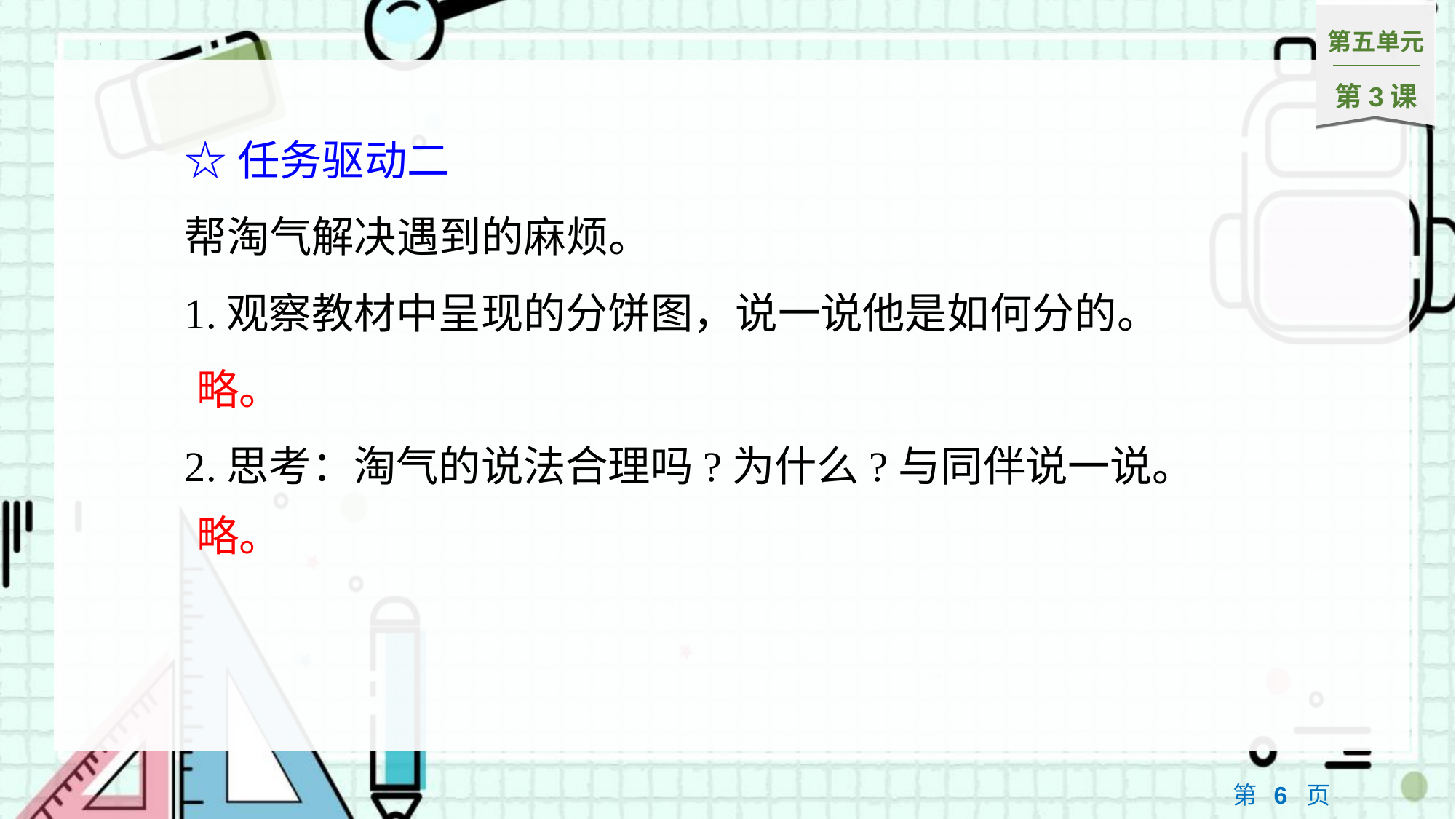

☆任务驱动二
帮淘气解决遇到的麻烦。
1.观察教材中呈现的分饼图，说一说他是如何分的。

2.思考：淘气的说法合理吗?为什么?与同伴说一说。

略。
略。